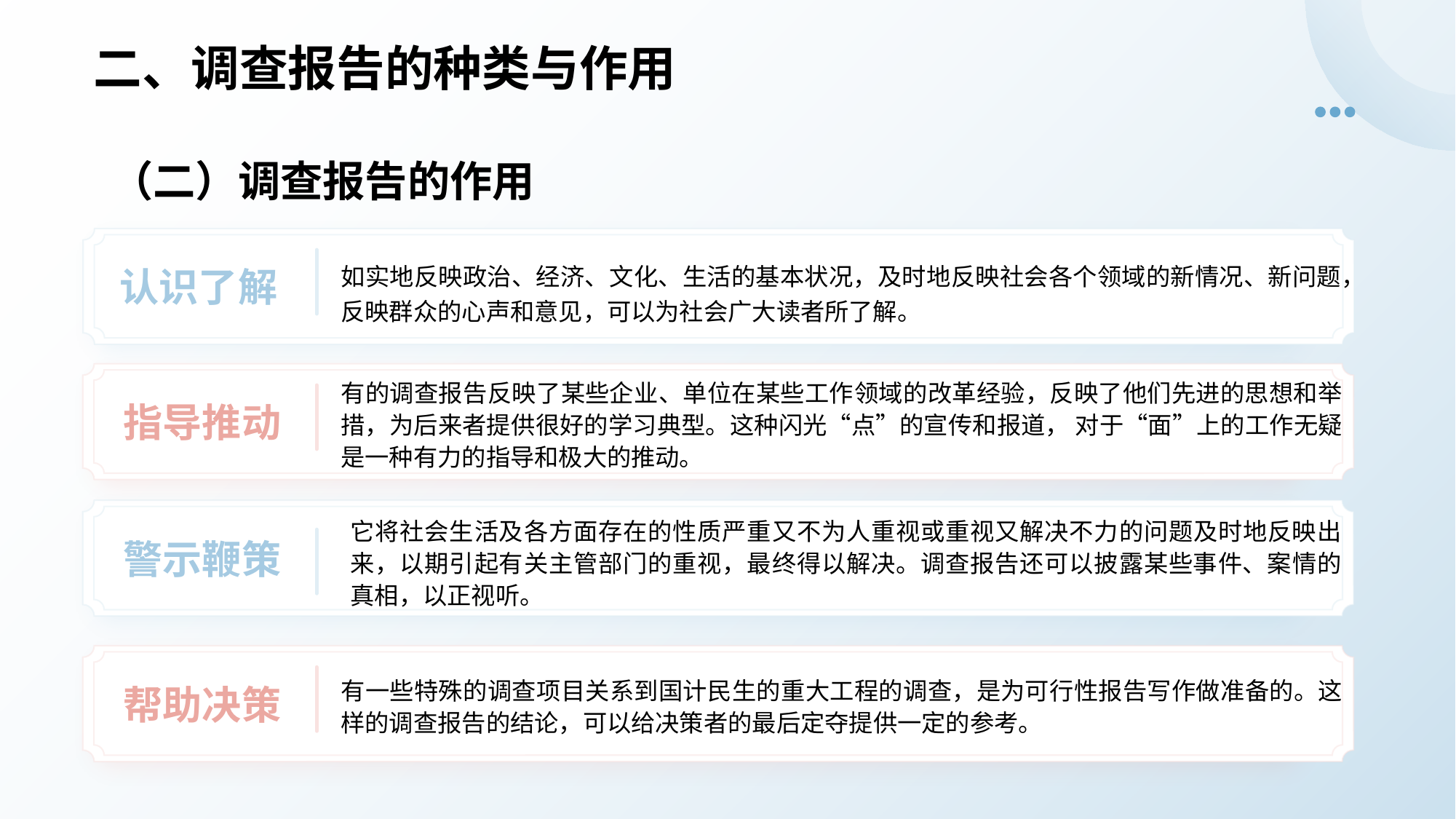

# 二、调查报告的种类与作用
（二）调查报告的作用

如实地反映政治、经济、文化、生活的基本状况，及时地反映社会各个领域的新情况、新问题，反映群众的心声和意见，可以为社会广大读者所了解。
认识了解

有的调查报告反映了某些企业、单位在某些工作领域的改革经验，反映了他们先进的思想和举措，为后来者提供很好的学习典型。这种闪光“点”的宣传和报道， 对于“面”上的工作无疑是一种有力的指导和极大的推动。
指导推动

它将社会生活及各方面存在的性质严重又不为人重视或重视又解决不力的问题及时地反映出来，以期引起有关主管部门的重视，最终得以解决。调查报告还可以披露某些事件、案情的真相，以正视听。
警示鞭策

有一些特殊的调查项目关系到国计民生的重大工程的调查，是为可行性报告写作做准备的。这样的调查报告的结论，可以给决策者的最后定夺提供一定的参考。
帮助决策